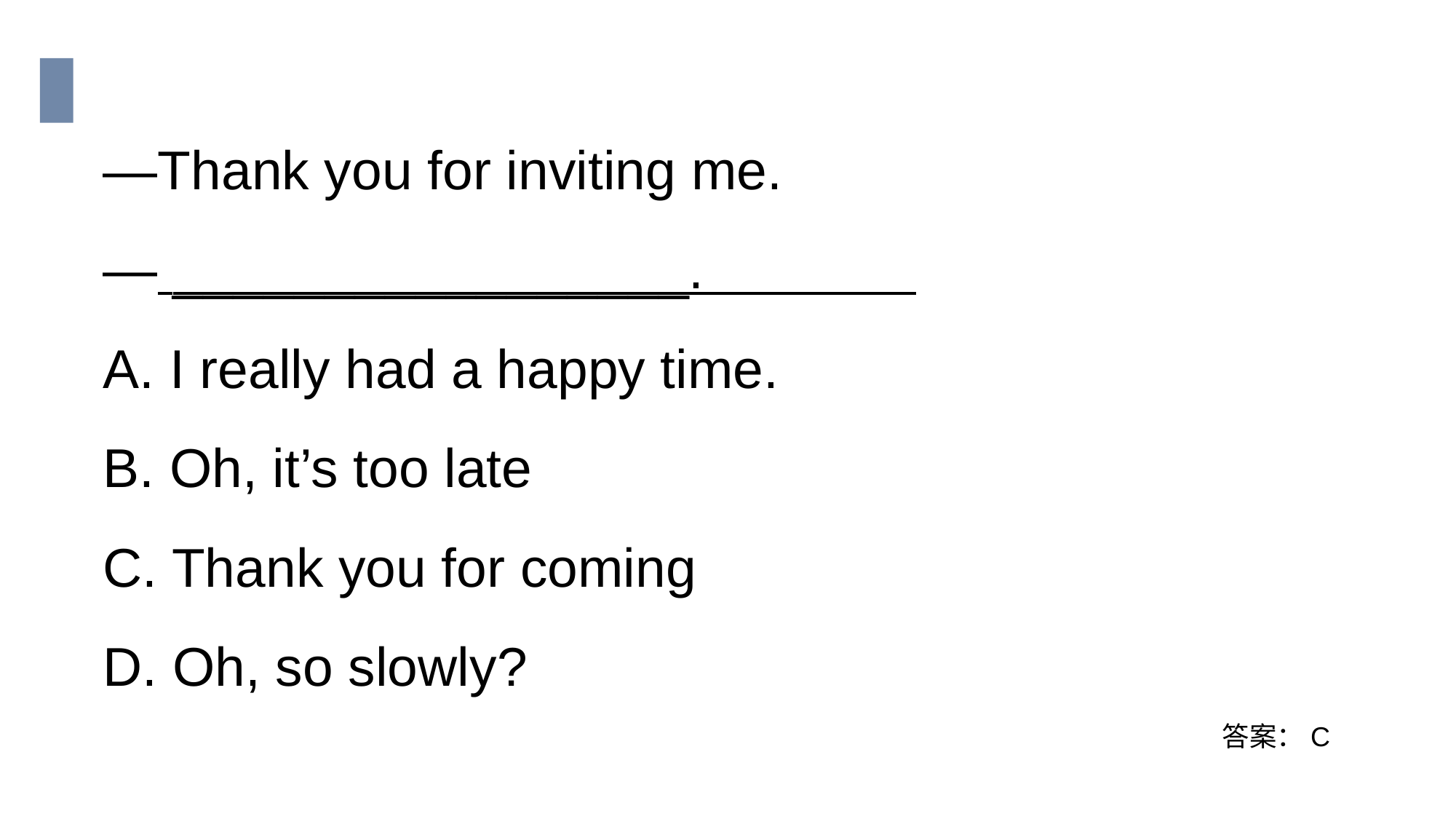

—Thank you for inviting me.
— _________________.
A. I really had a happy time.
B. Oh, it’s too late
C. Thank you for coming
D. Oh, so slowly?
答案：C